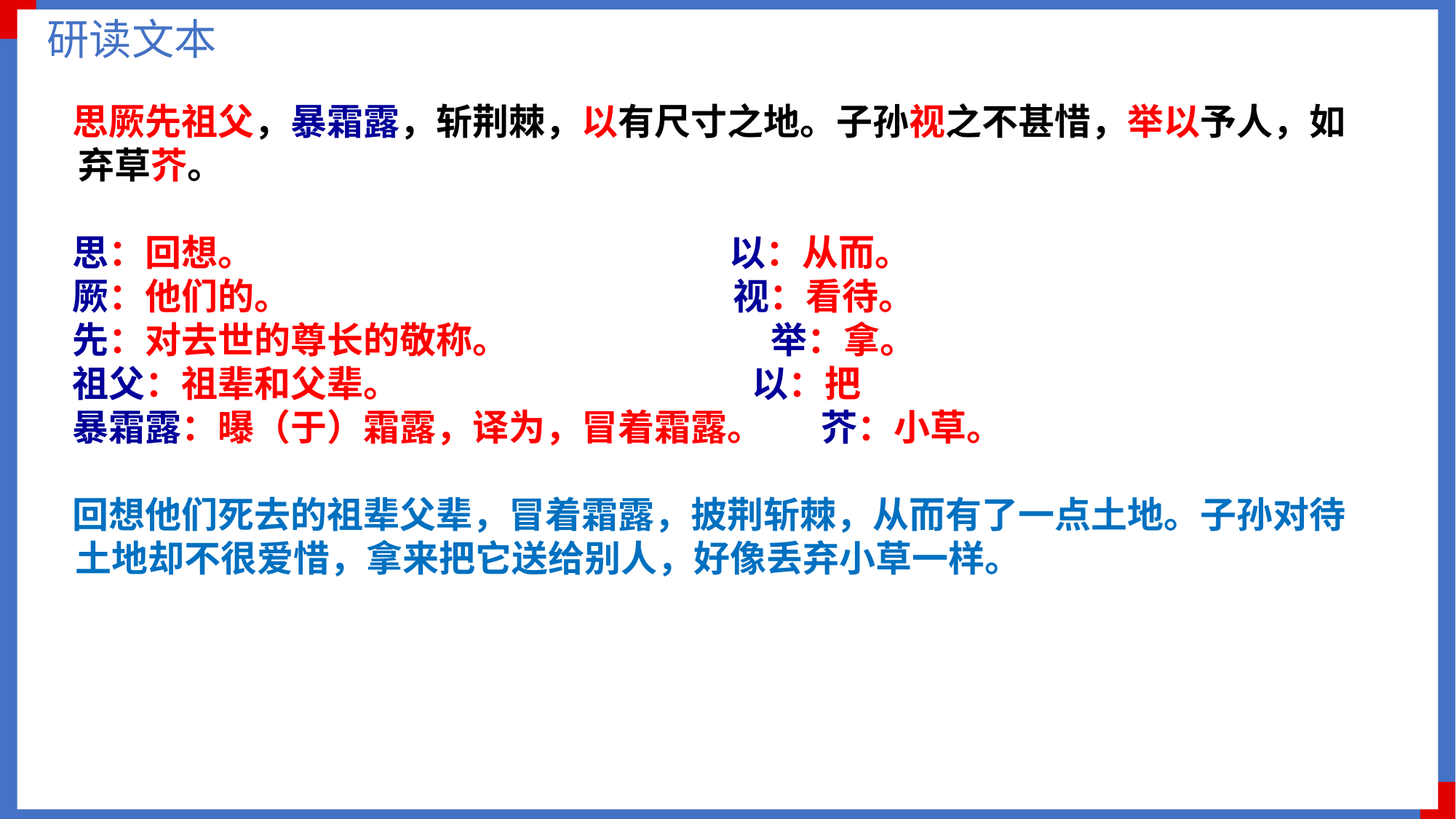

研读文本
思厥先祖父，暴霜露，斩荆棘，以有尺寸之地。子孙视之不甚惜，举以予人，如弃草芥。

思：回想。                                                          以：从而。
厥：他们的。                                                      视：看待。
先：对去世的尊长的敬称。                                举：拿。
祖父：祖辈和父辈。                                           以：把
暴霜露：曝（于）霜露，译为，冒着霜露。       芥：小草。

回想他们死去的祖辈父辈，冒着霜露，披荆斩棘，从而有了一点土地。子孙对待土地却不很爱惜，拿来把它送给别人，好像丢弃小草一样。